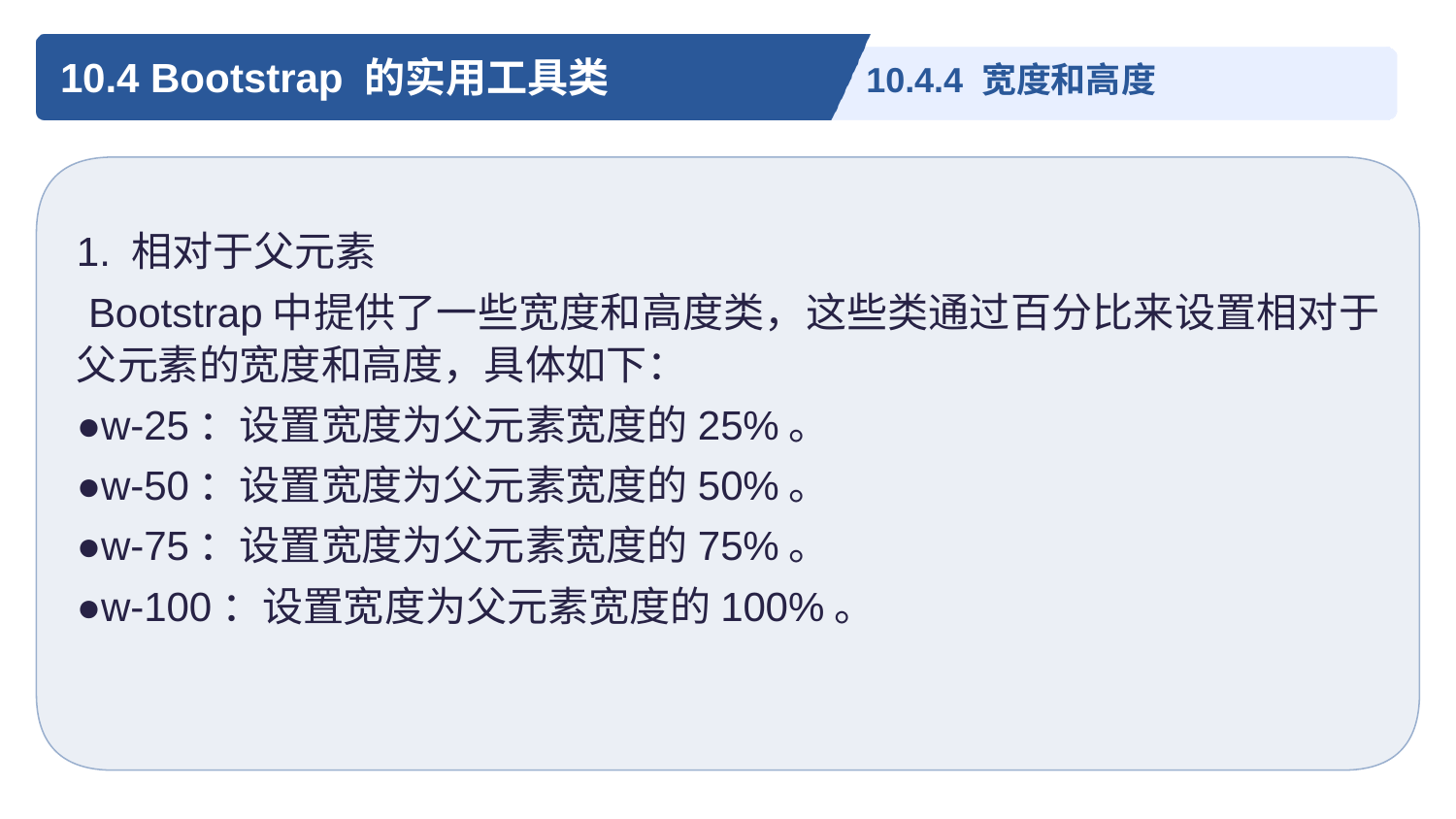

10.4 Bootstrap 的实用工具类
10.4.4 宽度和高度

1. 相对于父元素
 Bootstrap中提供了一些宽度和高度类，这些类通过百分比来设置相对于父元素的宽度和高度，具体如下：
●w-25：设置宽度为父元素宽度的25%。
●w-50：设置宽度为父元素宽度的50%。
●w-75：设置宽度为父元素宽度的75%。
●w-100：设置宽度为父元素宽度的100%。